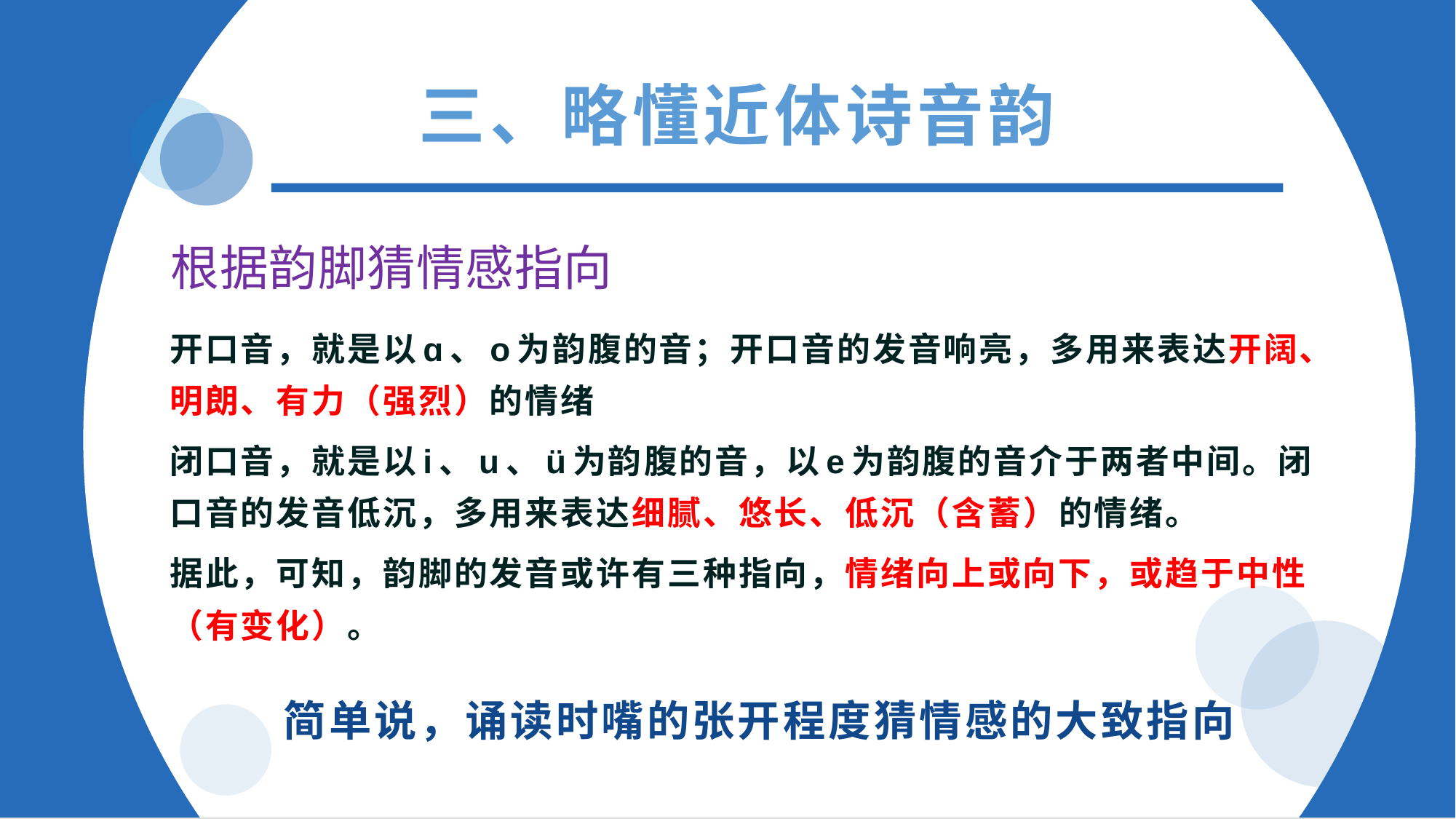

三、略懂近体诗音韵

根据韵脚猜情感指向
开口音，就是以ɑ、o为韵腹的音；开口音的发音响亮，多用来表达开阔、明朗、有力（强烈）的情绪
闭口音，就是以i、u、ü为韵腹的音，以e为韵腹的音介于两者中间。闭口音的发音低沉，多用来表达细腻、悠长、低沉（含蓄）的情绪。
据此，可知，韵脚的发音或许有三种指向，情绪向上或向下，或趋于中性（有变化）。

简单说，诵读时嘴的张开程度猜情感的大致指向